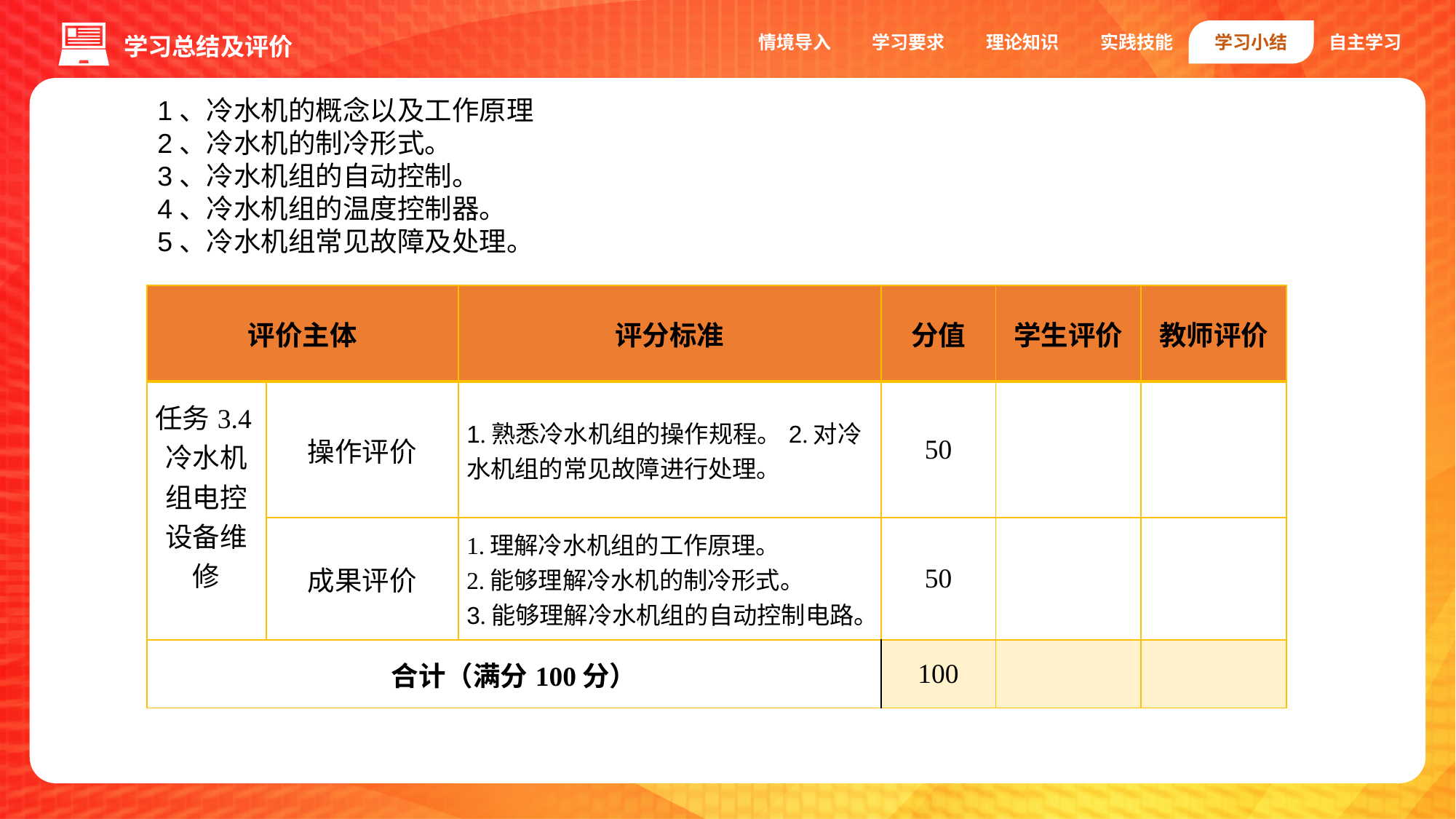

情境导入
学习要求
理论知识
实践技能
学习小结
自主学习

学习总结及评价
1、冷水机的概念以及工作原理
2、冷水机的制冷形式。
3、冷水机组的自动控制。
4、冷水机组的温度控制器。
5、冷水机组常见故障及处理。
| 评价主体 |  | 评分标准 | 分值 | 学生评价 | 教师评价 |
| --- | --- | --- | --- | --- | --- |
| 任务3.4冷水机组电控设备维修 | 操作评价 | 1.熟悉冷水机组的操作规程。2.对冷水机组的常见故障进行处理。 | 50 |  |  |
|  | 成果评价 | 1.理解冷水机组的工作原理。 2.能够理解冷水机的制冷形式。 3.能够理解冷水机组的自动控制电路。 | 50 |  |  |
| 合计（满分100分） |  |  | 100 |  |  |